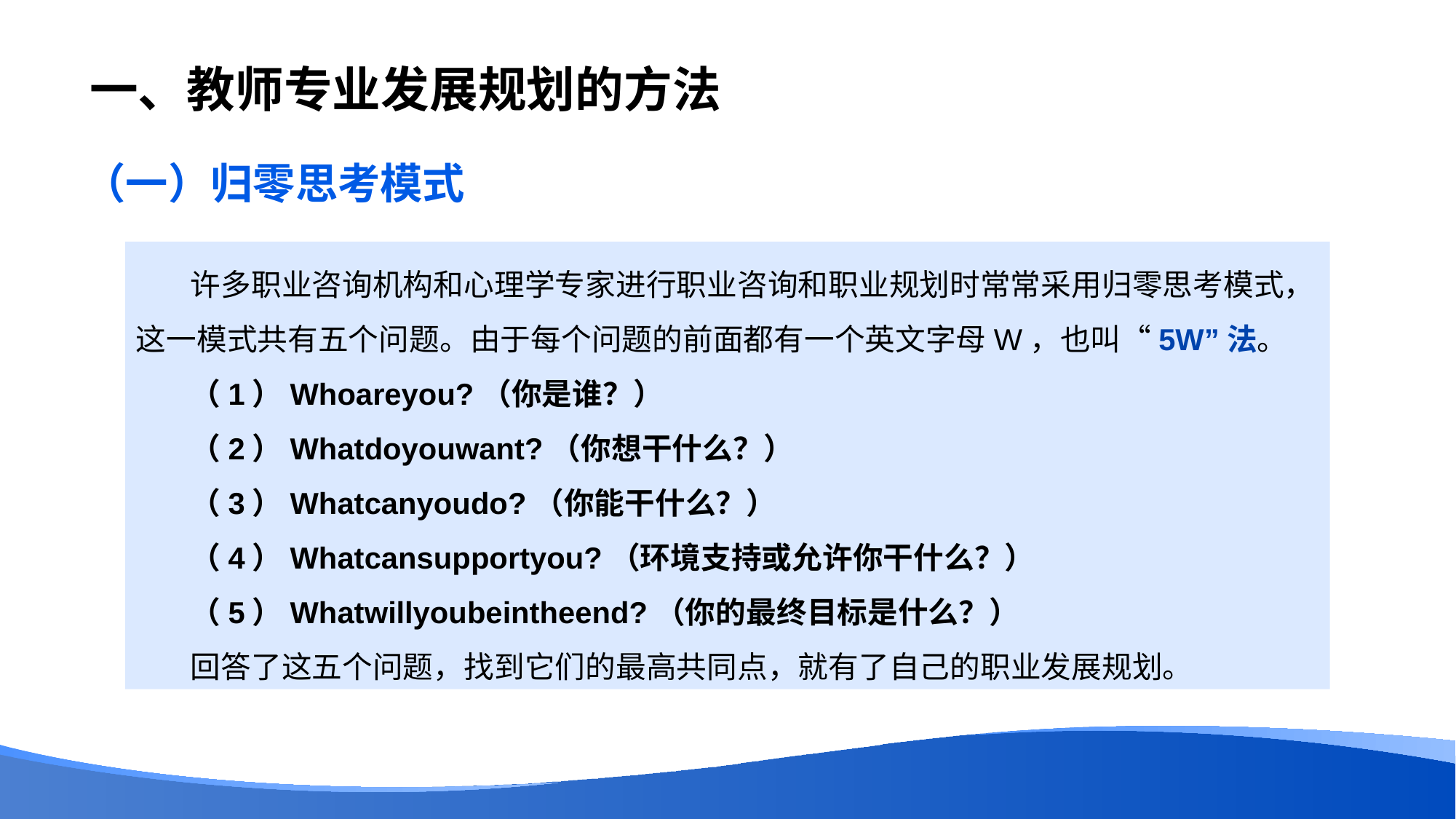

# 一、教师专业发展规划的方法
（一）归零思考模式
许多职业咨询机构和心理学专家进行职业咨询和职业规划时常常采用归零思考模式，这一模式共有五个问题。由于每个问题的前面都有一个英文字母W，也叫“5W”法。
（1）Whoareyou?（你是谁？）
（2）Whatdoyouwant?（你想干什么？）
（3）Whatcanyoudo?（你能干什么？）
（4）Whatcansupportyou?（环境支持或允许你干什么？）
（5）Whatwillyoubeintheend?（你的最终目标是什么？）
回答了这五个问题，找到它们的最高共同点，就有了自己的职业发展规划。